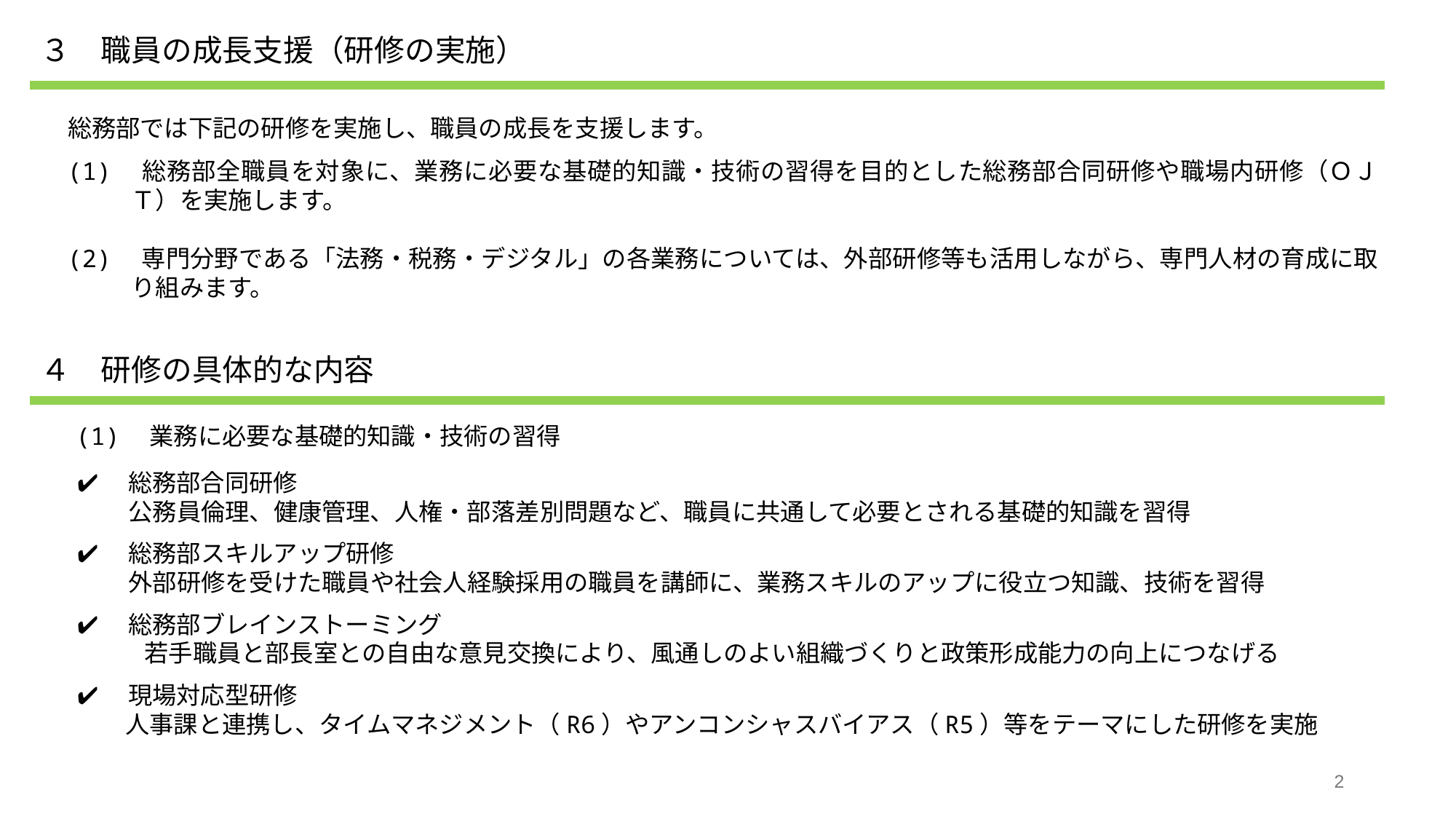

３　職員の成長支援（研修の実施）
総務部では下記の研修を実施し、職員の成長を支援します。

(1)　総務部全職員を対象に、業務に必要な基礎的知識・技術の習得を目的とした総務部合同研修や職場内研修（ＯＪＴ）を実施します。

(2)　専門分野である「法務・税務・デジタル」の各業務については、外部研修等も活用しながら、専門人材の育成に取り組みます。
４　研修の具体的な内容
　(1)　業務に必要な基礎的知識・技術の習得
✔　総務部合同研修
　公務員倫理、健康管理、人権・部落差別問題など、職員に共通して必要とされる基礎的知識を習得

✔　総務部スキルアップ研修
　外部研修を受けた職員や社会人経験採用の職員を講師に、業務スキルのアップに役立つ知識、技術を習得

✔　総務部ブレインストーミング
　若手職員と部長室との自由な意見交換により、風通しのよい組織づくりと政策形成能力の向上につなげる

✔　現場対応型研修
　　人事課と連携し、タイムマネジメント（R6）やアンコンシャスバイアス（R5）等をテーマにした研修を実施

2